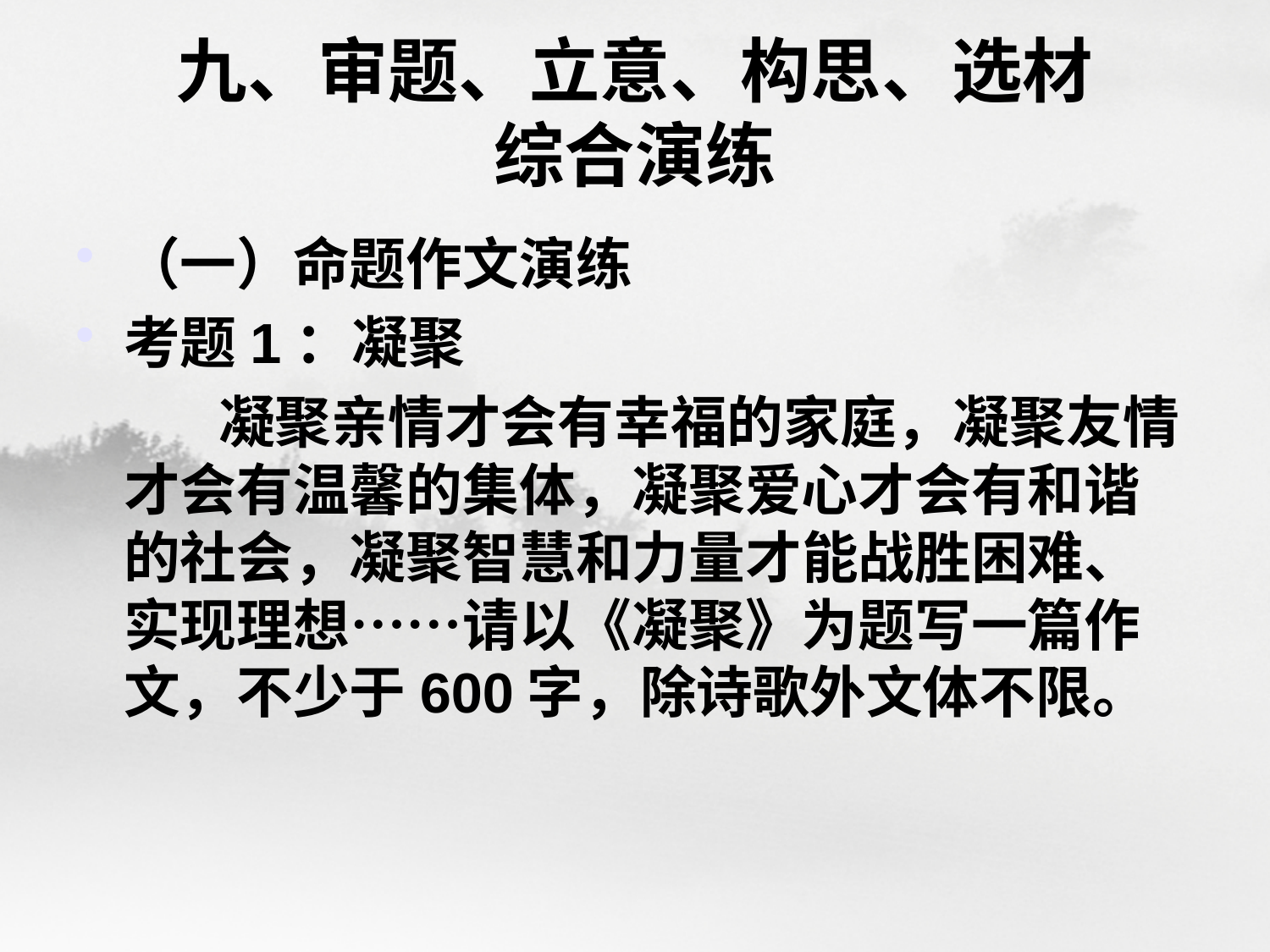

# 九、审题、立意、构思、选材 综合演练
（一）命题作文演练
考题1：凝聚
          凝聚亲情才会有幸福的家庭，凝聚友情才会有温馨的集体，凝聚爱心才会有和谐的社会，凝聚智慧和力量才能战胜困难、实现理想……请以《凝聚》为题写一篇作文，不少于600字，除诗歌外文体不限。